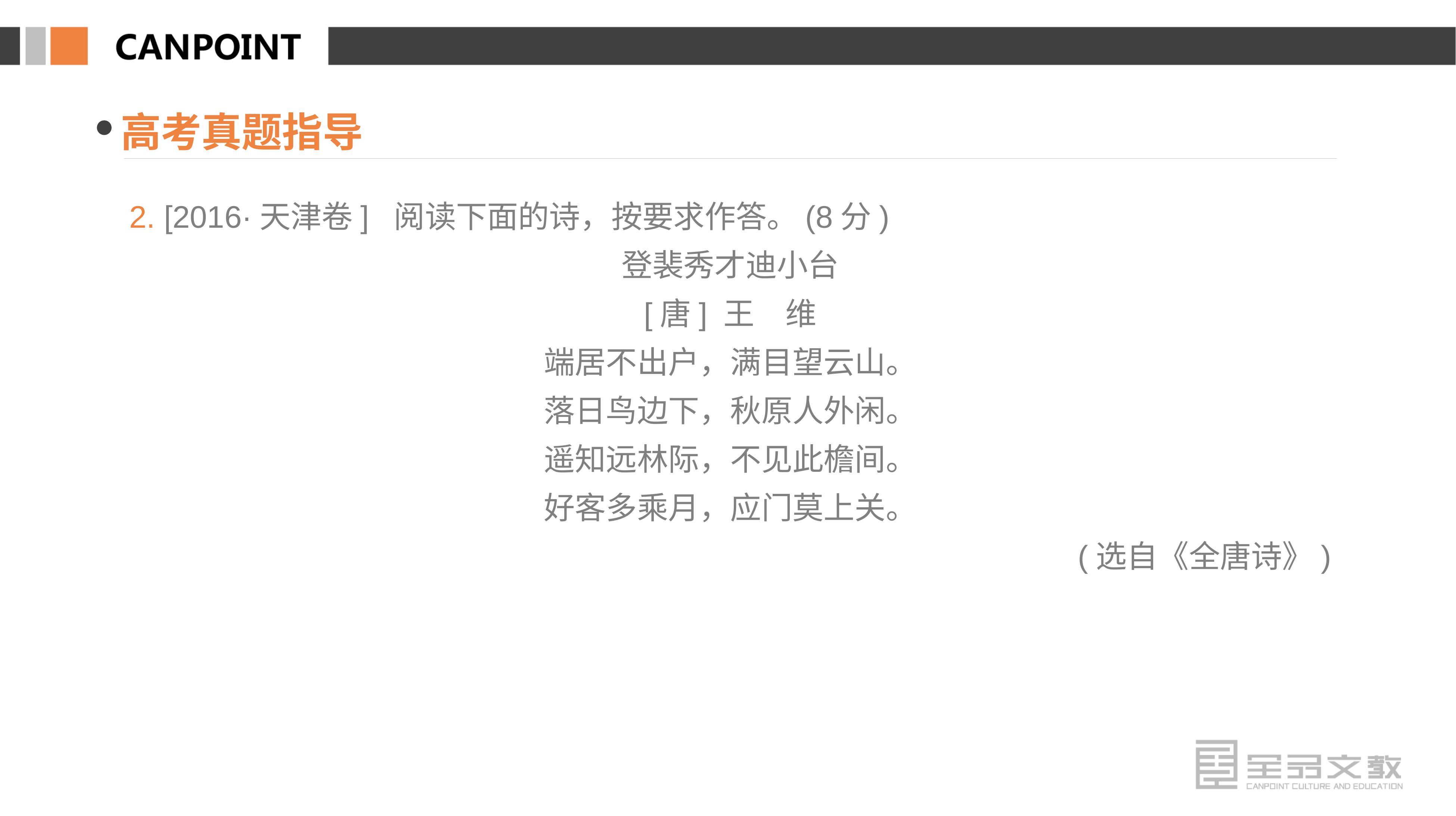

高考真题指导

2. [2016·天津卷]  阅读下面的诗，按要求作答。(8分)
登裴秀才迪小台
[唐] 王　维
端居不出户，满目望云山。
落日鸟边下，秋原人外闲。
遥知远林际，不见此檐间。
好客多乘月，应门莫上关。
(选自《全唐诗》)